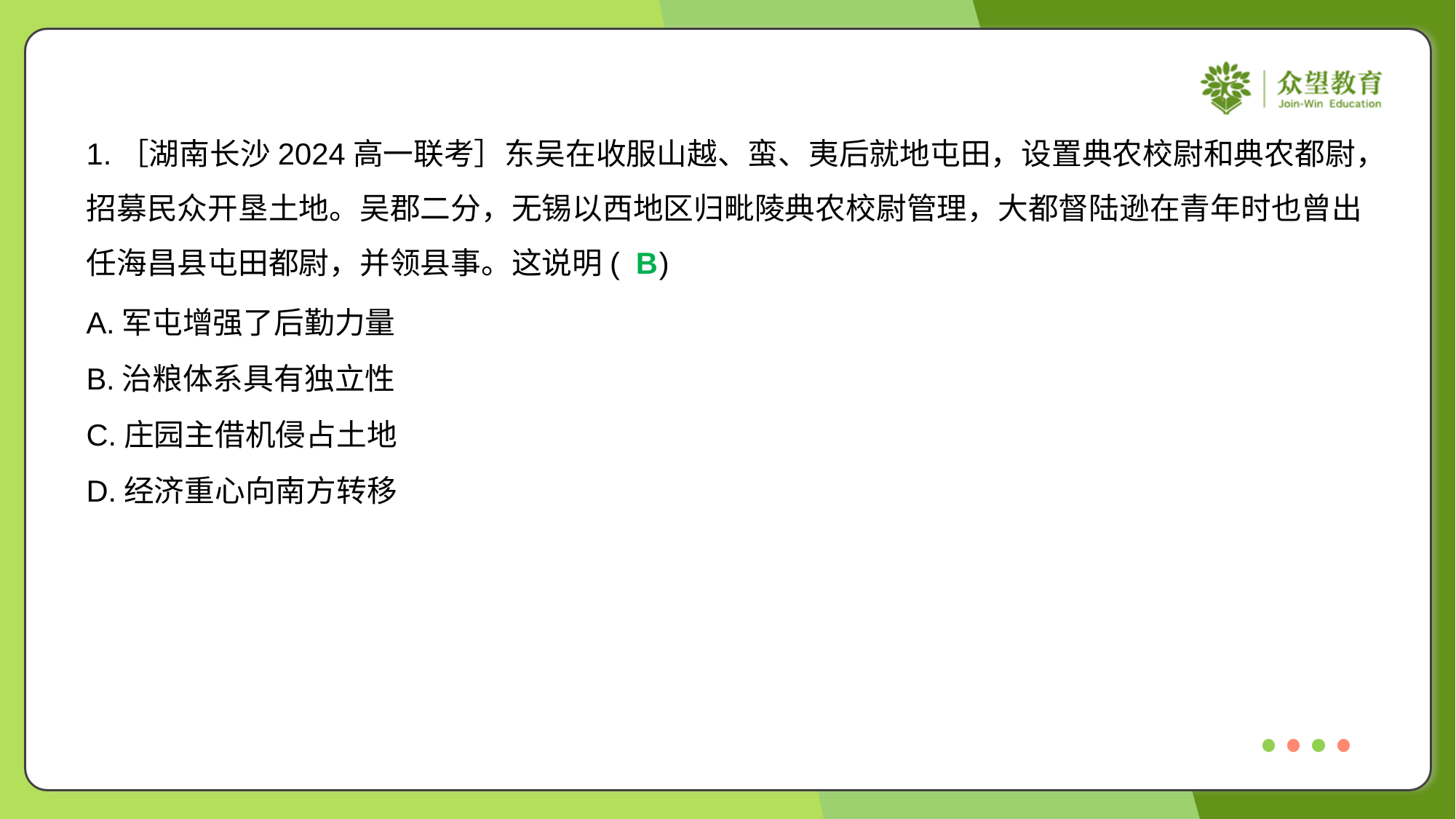

1.［湖南长沙2024高一联考］东吴在收服山越、蛮、夷后就地屯田，设置典农校尉和典农都尉，
招募民众开垦土地。吴郡二分，无锡以西地区归毗陵典农校尉管理，大都督陆逊在青年时也曾出
任海昌县屯田都尉，并领县事。这说明(     )
B
A.军屯增强了后勤力量
B.治粮体系具有独立性
C.庄园主借机侵占土地
D.经济重心向南方转移